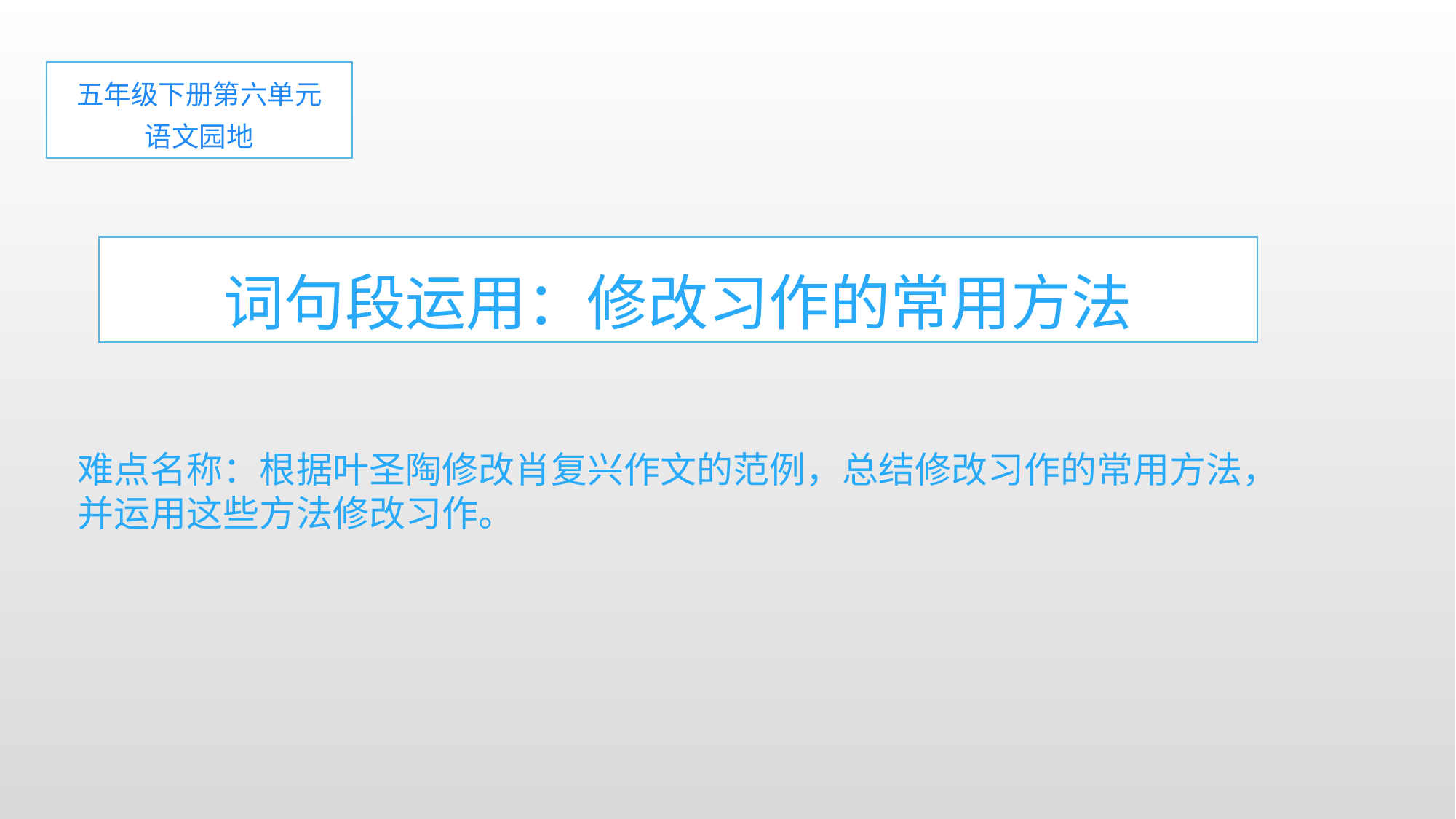

五年级下册第六单元
语文园地
词句段运用：修改习作的常用方法
难点名称：根据叶圣陶修改肖复兴作文的范例，总结修改习作的常用方法，
并运用这些方法修改习作。
1